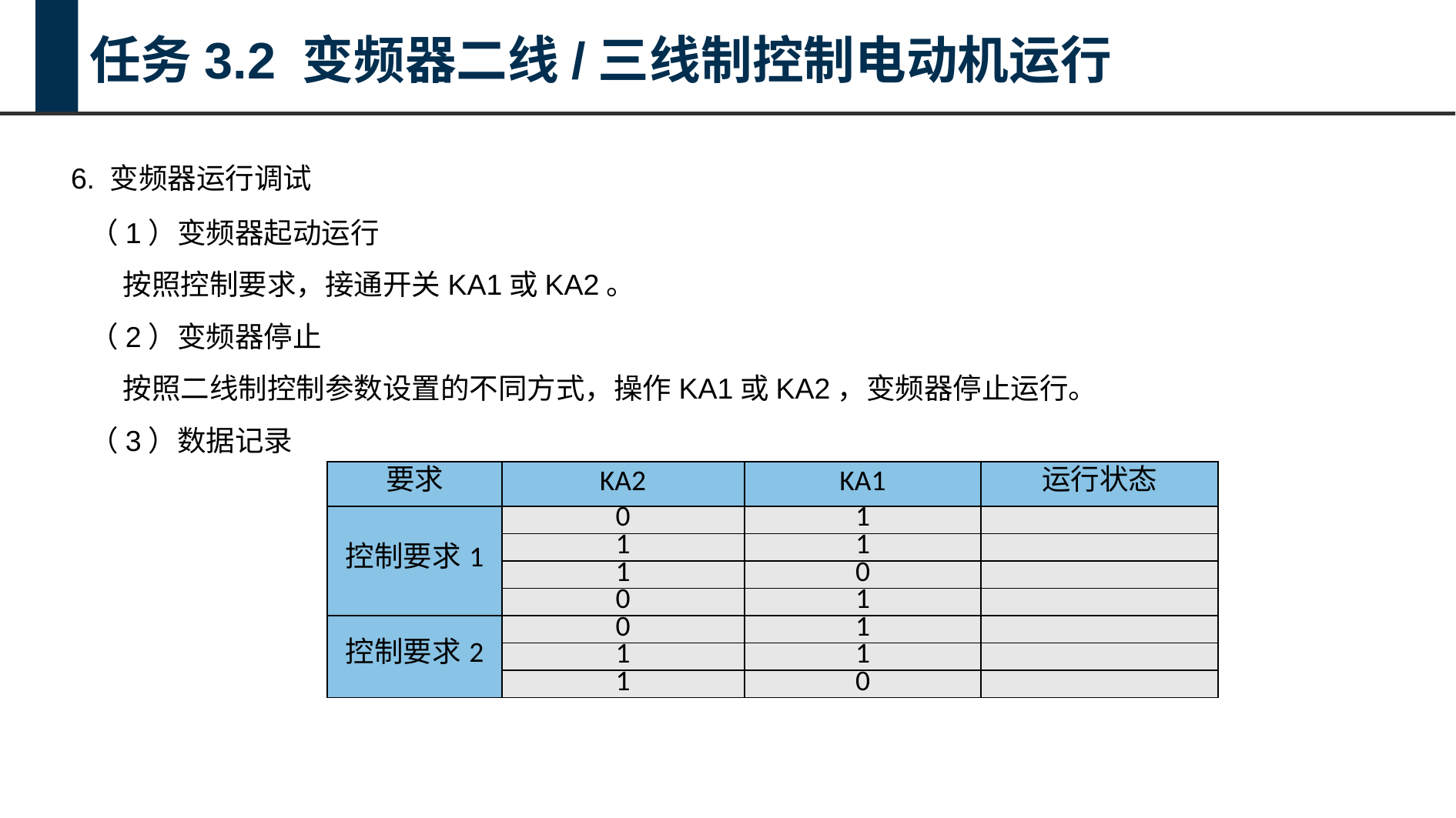

任务3.2 变频器二线/三线制控制电动机运行
6. 变频器运行调试
（1）变频器起动运行
按照控制要求，接通开关KA1或KA2。
（2）变频器停止
按照二线制控制参数设置的不同方式，操作KA1或KA2，变频器停止运行。
（3）数据记录
| 要求 | KA2 | KA1 | 运行状态 |
| --- | --- | --- | --- |
| 控制要求1 | 0 | 1 |  |
|  | 1 | 1 |  |
|  | 1 | 0 |  |
|  | 0 | 1 |  |
| 控制要求2 | 0 | 1 |  |
|  | 1 | 1 |  |
|  | 1 | 0 |  |